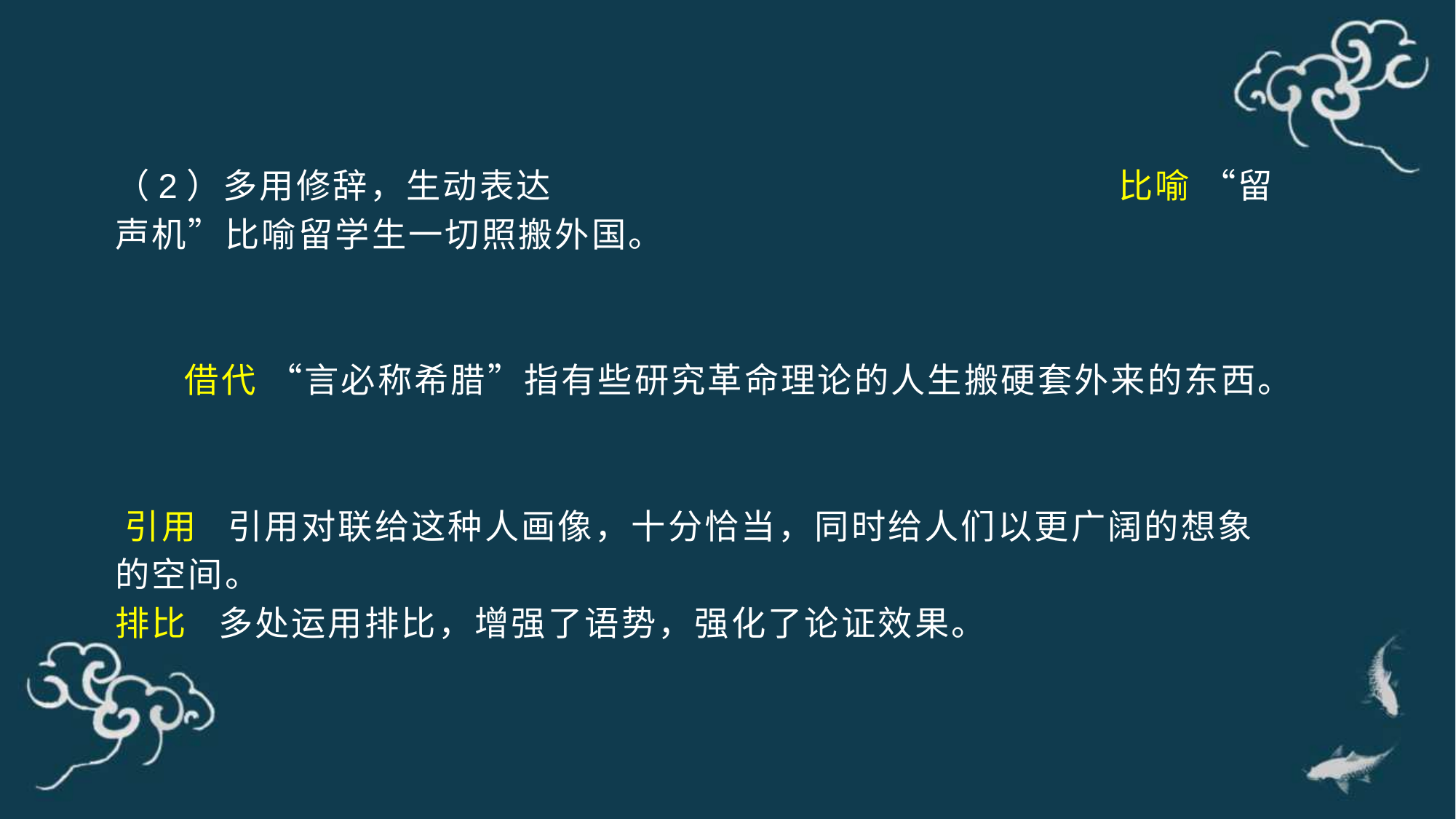

（2）多用修辞，生动表达                                                         比喻 “留声机”比喻留学生一切照搬外国。                                                                                                                                                                                                                                                                                                                 借代 “言必称希腊”指有些研究革命理论的人生搬硬套外来的东西。                                                                                                                                                                                                                                             引用   引用对联给这种人画像，十分恰当，同时给人们以更广阔的想象的空间。
排比   多处运用排比，增强了语势，强化了论证效果。